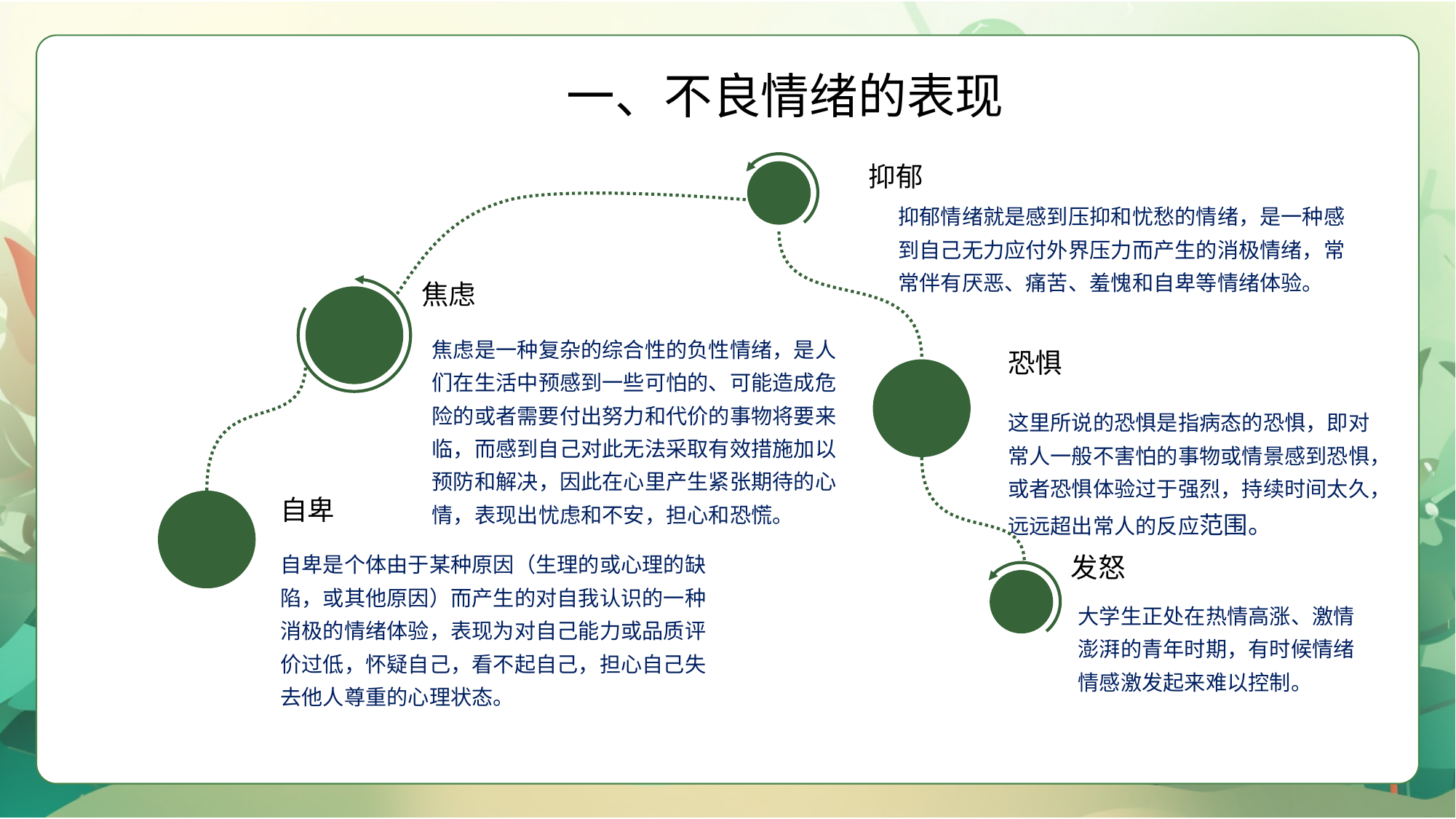

一、不良情绪的表现

抑郁

抑郁情绪就是感到压抑和忧愁的情绪，是一种感到自己无力应付外界压力而产生的消极情绪，常常伴有厌恶、痛苦、羞愧和自卑等情绪体验。

焦虑

焦虑是一种复杂的综合性的负性情绪，是人们在生活中预感到一些可怕的、可能造成危险的或者需要付出努力和代价的事物将要来临，而感到自己对此无法采取有效措施加以预防和解决，因此在心里产生紧张期待的心情，表现出忧虑和不安，担心和恐慌。
恐惧

这里所说的恐惧是指病态的恐惧，即对常人一般不害怕的事物或情景感到恐惧，或者恐惧体验过于强烈，持续时间太久，远远超出常人的反应范围。
自卑

自卑是个体由于某种原因（生理的或心理的缺陷，或其他原因）而产生的对自我认识的一种消极的情绪体验，表现为对自己能力或品质评价过低，怀疑自己，看不起自己，担心自己失去他人尊重的心理状态。
发怒

大学生正处在热情高涨、激情澎湃的青年时期，有时候情绪情感激发起来难以控制。